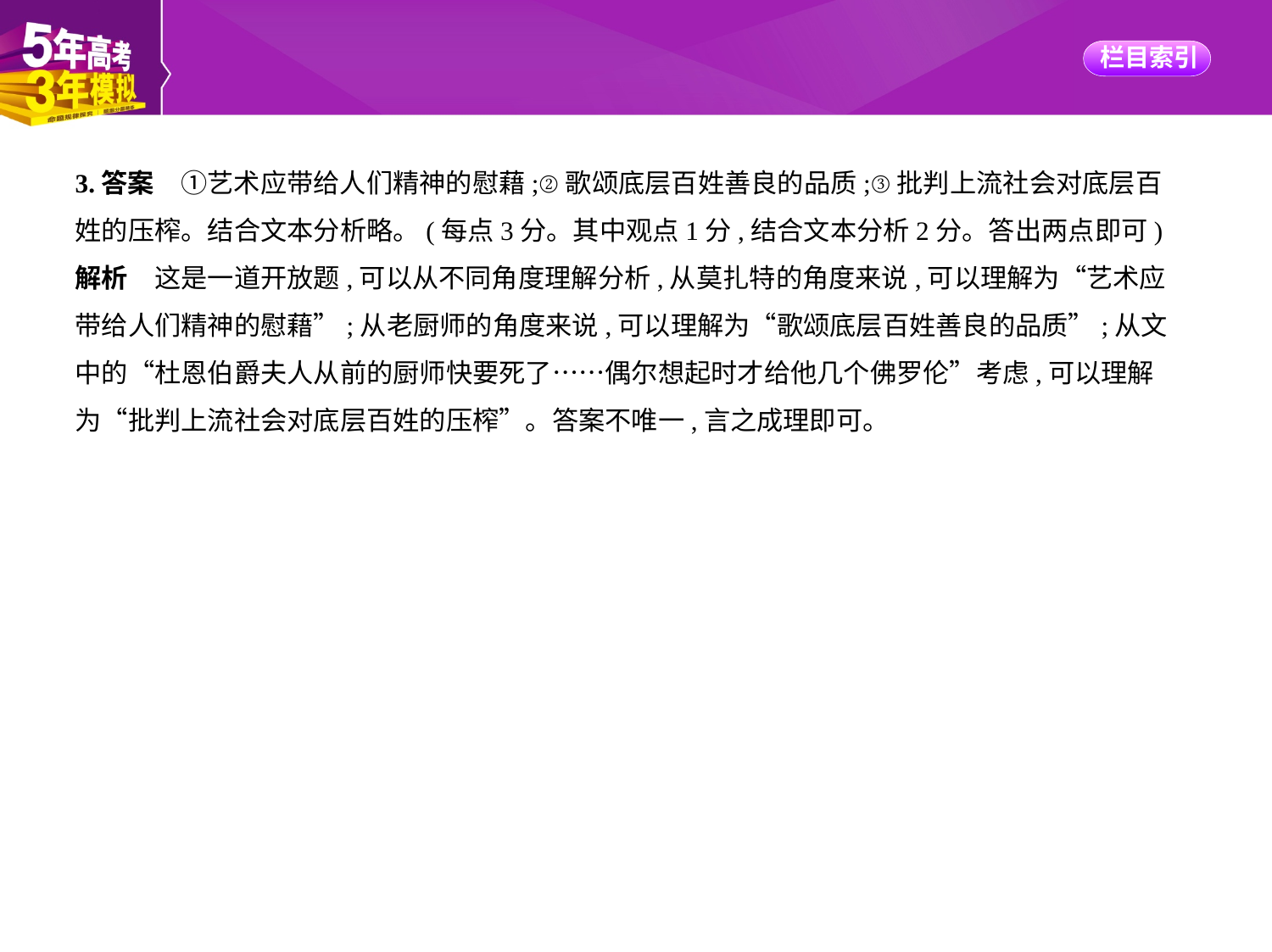

3.答案　①艺术应带给人们精神的慰藉;②歌颂底层百姓善良的品质;③批判上流社会对底层百
姓的压榨。结合文本分析略。(每点3分。其中观点1分,结合文本分析2分。答出两点即可)
解析　这是一道开放题,可以从不同角度理解分析,从莫扎特的角度来说,可以理解为“艺术应
带给人们精神的慰藉”;从老厨师的角度来说,可以理解为“歌颂底层百姓善良的品质”;从文
中的“杜恩伯爵夫人从前的厨师快要死了……偶尔想起时才给他几个佛罗伦”考虑,可以理解
为“批判上流社会对底层百姓的压榨”。答案不唯一,言之成理即可。